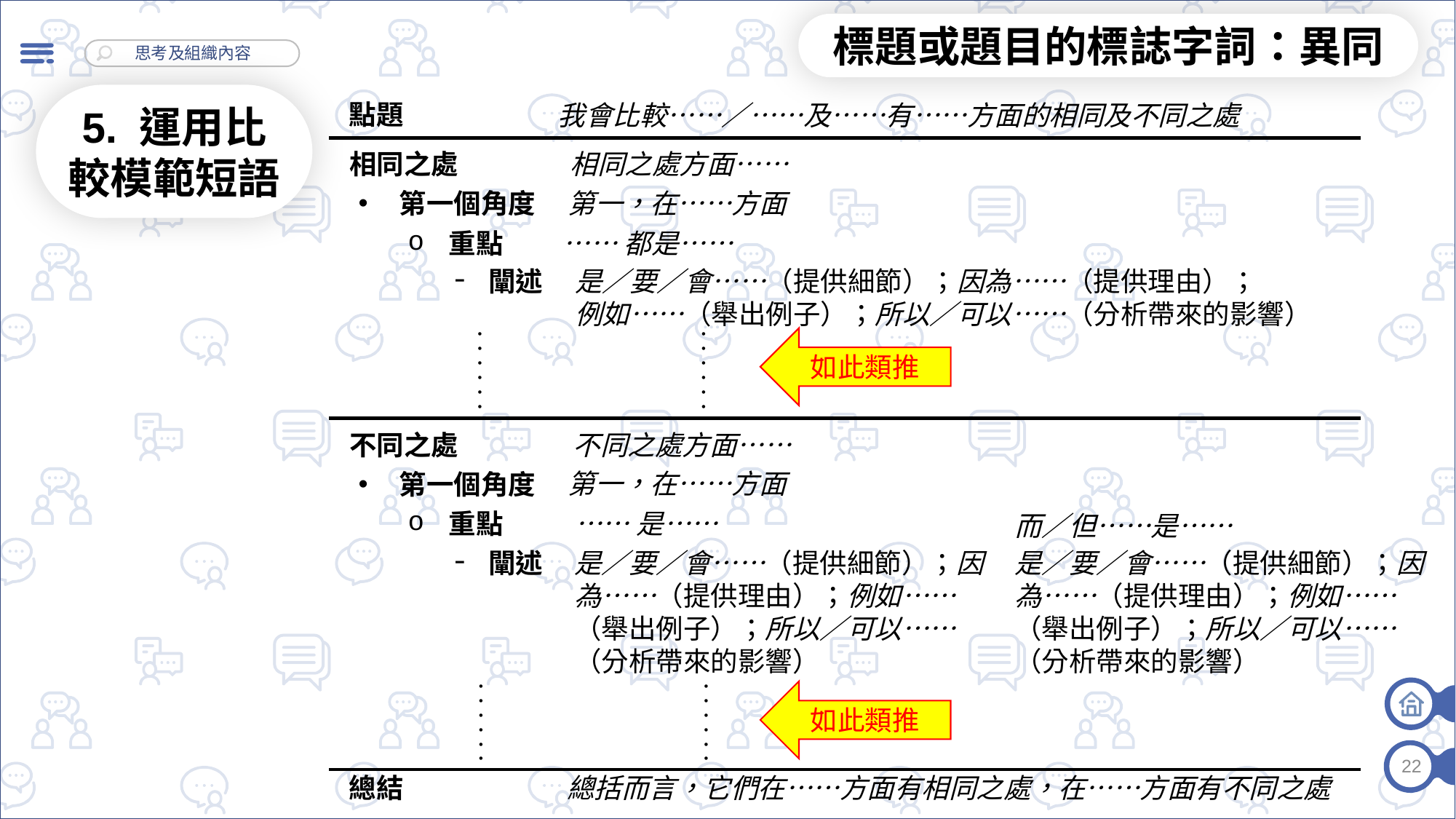

標題或題目的標誌字詞：異同
5. 運用比較模範短語
點題
我會比較……／……及……有……方面的相同及不同之處
相同之處
相同之處方面……
第一，在……方面
第一個角度
重點
……都是……
闡述
是／要／會……（提供細節）；因為……（提供理由）；
例如……（舉出例子）；所以／可以……（分析帶來的影響）

如此類推
不同之處
不同之處方面……
第一，在……方面
第一個角度
重點
……是……
而／但……是……
闡述
是／要／會……（提供細節）；因為……（提供理由）；例如……（舉出例子）；所以／可以……（分析帶來的影響）
是／要／會……（提供細節）；因為……（提供理由）；例如……（舉出例子）；所以／可以……（分析帶來的影響）

如此類推
22
總結
總括而言，它們在……方面有相同之處，在……方面有不同之處